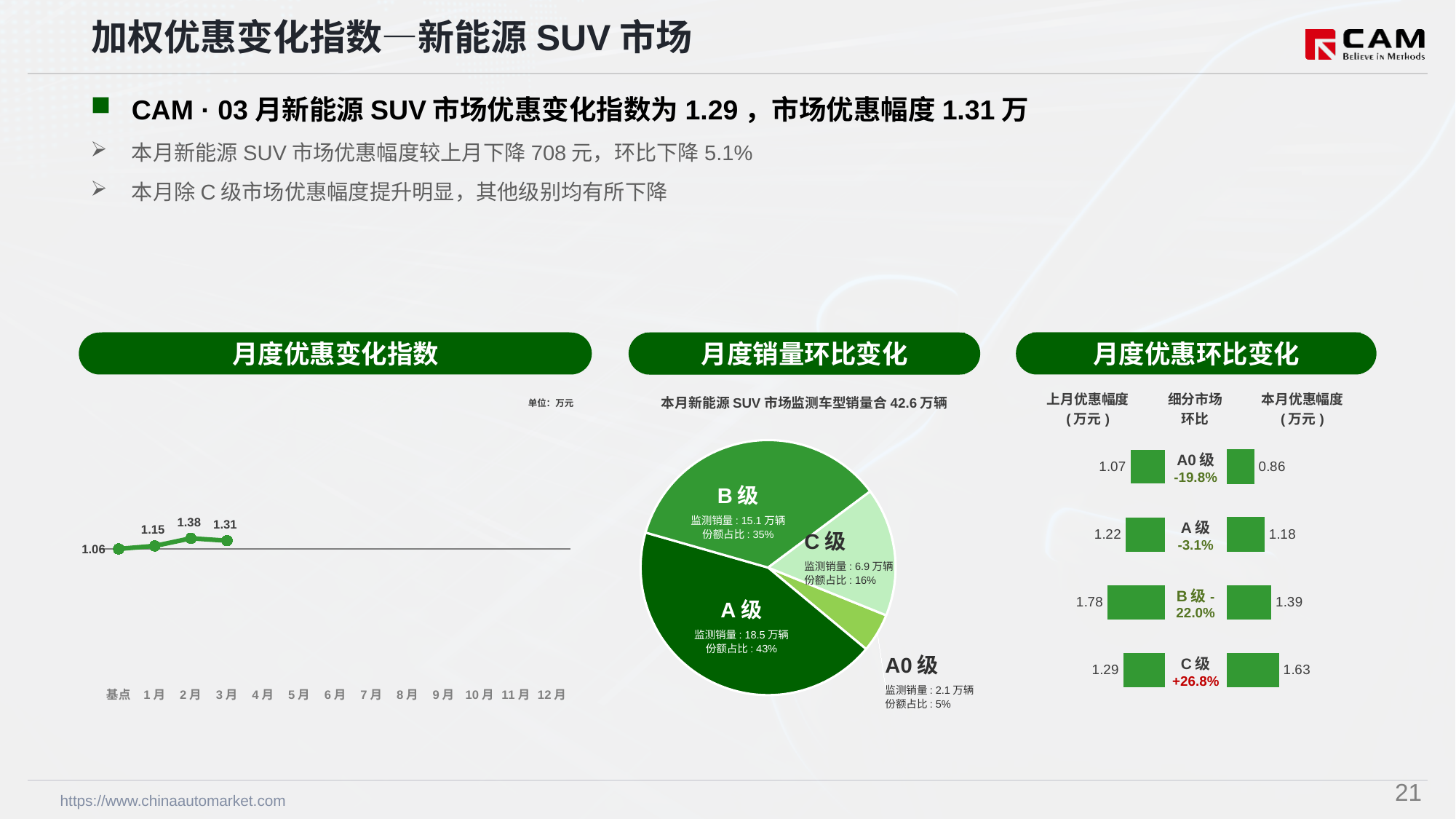

加权优惠变化指数—新能源SUV市场
CAM · 03月新能源SUV市场优惠变化指数为1.29，市场优惠幅度1.31万
本月新能源SUV市场优惠幅度较上月下降708元，环比下降5.1%
本月除C级市场优惠幅度提升明显，其他级别均有所下降
月度优惠变化指数

月度优惠环比变化

月度销量环比变化

本月新能源SUV市场监测车型销量合42.6万辆

### Chart

| Category | 细分市场 |
|---|---|
| A0级 | 20951.0 |
| A级 | 184747.0 |
| B级 | 150581.0 |
| C级 | 69433.0 |
B级
监测销量: 15.1万辆
份额占比: 35%
C级
监测销量: 6.9万辆
份额占比: 16%
A级
监测销量: 18.5万辆
份额占比: 43%
A0级
监测销量: 2.1万辆
份额占比: 5%

### Chart

| Category | Y2024 |
|---|---|
| 基点 | 0.0 |
| 1月 | 0.47 |
| 2月 | 1.66 |
| 3月 | 1.29 |
| 4月 | None |
| 5月 | None |
| 6月 | None |
| 7月 | None |
| 8月 | None |
| 9月 | None |
| 10月 | None |
| 11月 | None |
| 12月 | None |
| 上月优惠幅度 (万元) | 细分市场 环比 | 本月优惠幅度 (万元) |
| --- | --- | --- |
单位：万元
| A0级 -19.8% |
| --- |
| A级 -3.1% |
| B级-22.0% |
| C级 +26.8% |

### Chart

| Category | 成交均价 |
|---|---|
| A0 | 1.07 |
| A | 1.22 |
| B | 1.78 |
| C | 1.29 |

### Chart

| Category | 金额 |
|---|---|
| A0 | 0.86 |
| A | 1.18 |
| B | 1.39 |
| C | 1.63 |
21